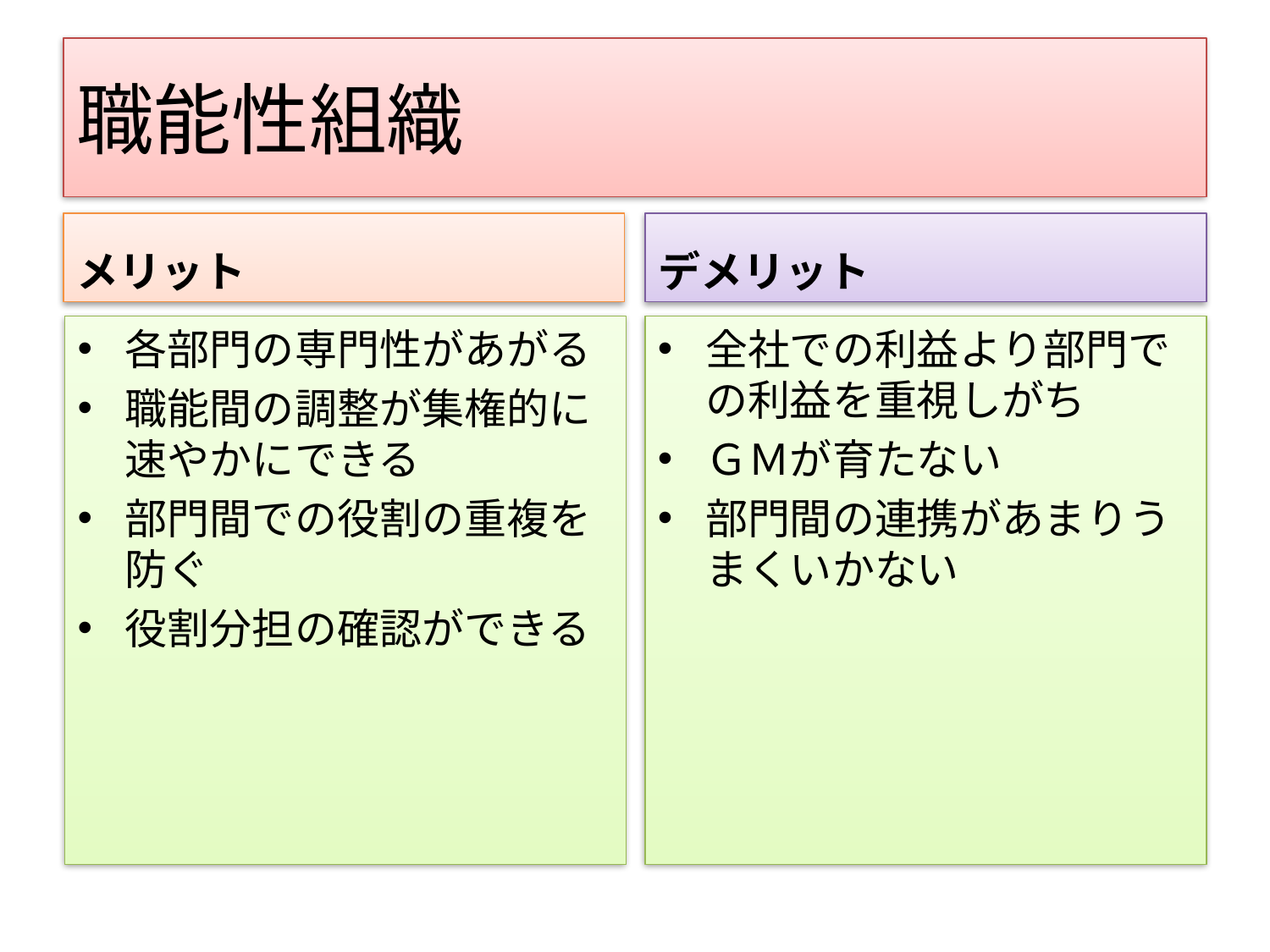

# 職能性組織
メリット
デメリット
各部門の専門性があがる
職能間の調整が集権的に速やかにできる
部門間での役割の重複を防ぐ
役割分担の確認ができる
全社での利益より部門での利益を重視しがち
ＧＭが育たない
部門間の連携があまりうまくいかない